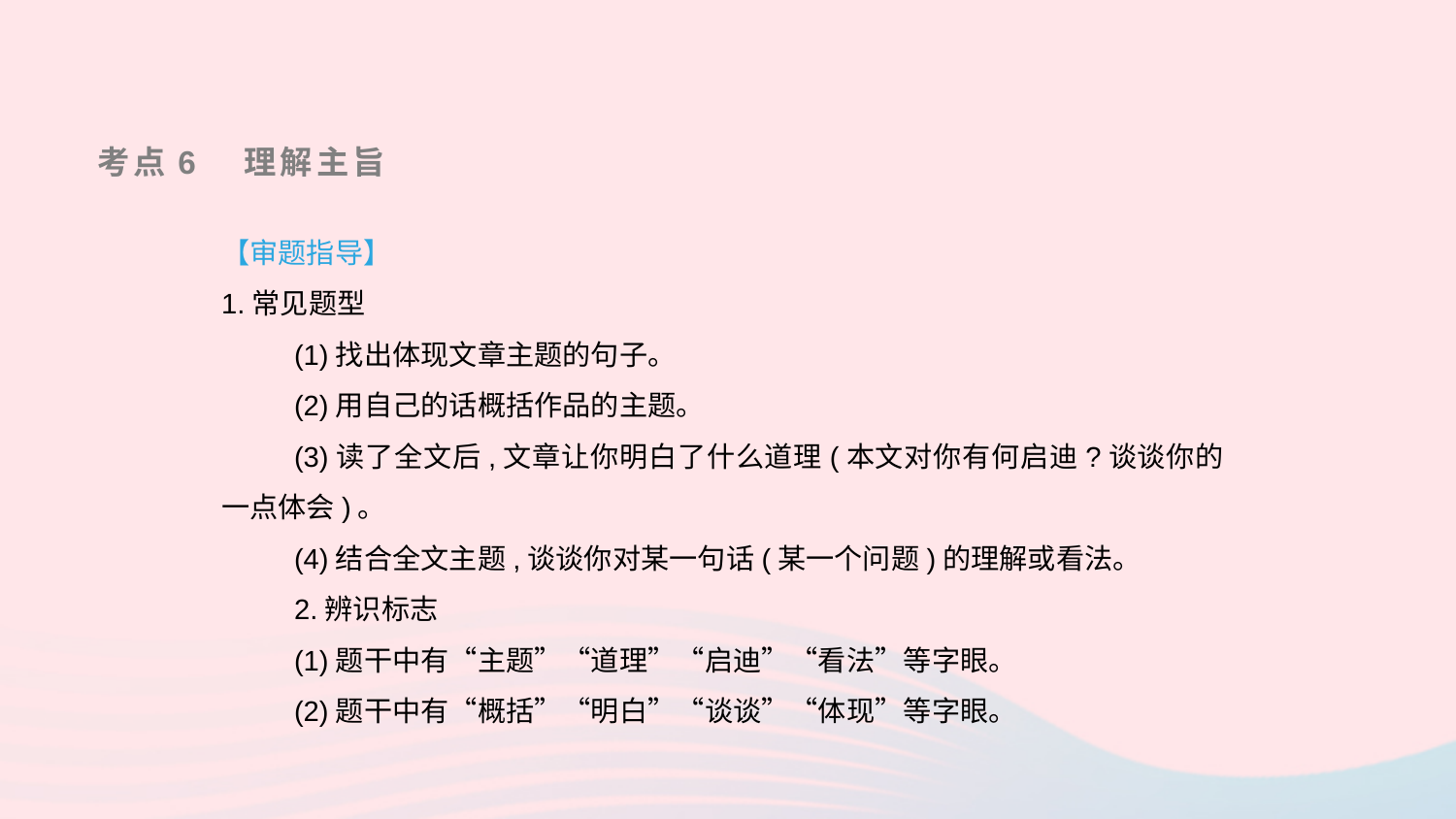

考点6　理解主旨
【审题指导】
1.常见题型
(1)找出体现文章主题的句子。
(2)用自己的话概括作品的主题。
(3)读了全文后,文章让你明白了什么道理(本文对你有何启迪?谈谈你的一点体会)。
(4)结合全文主题,谈谈你对某一句话(某一个问题)的理解或看法。
2.辨识标志
(1)题干中有“主题”“道理”“启迪”“看法”等字眼。
(2)题干中有“概括”“明白”“谈谈”“体现”等字眼。